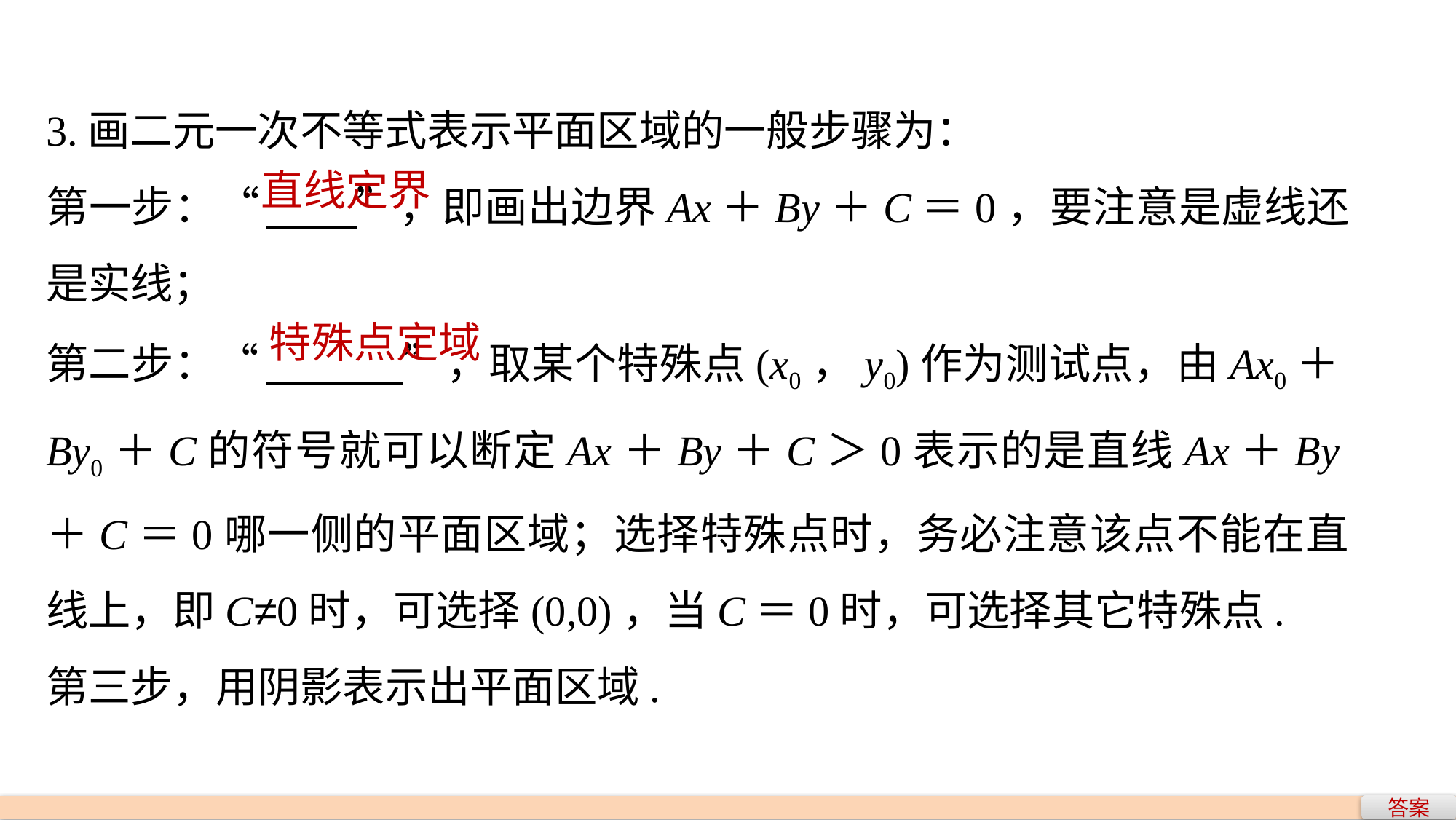

3.画二元一次不等式表示平面区域的一般步骤为：
第一步：“	         ”，即画出边界Ax＋By＋C＝0，要注意是虚线还是实线；
第二步：“	              ”，取某个特殊点(x0，y0)作为测试点，由Ax0＋By0＋C的符号就可以断定Ax＋By＋C＞0表示的是直线Ax＋By＋C＝0哪一侧的平面区域；选择特殊点时，务必注意该点不能在直线上，即C≠0时，可选择(0,0)，当C＝0时，可选择其它特殊点.
第三步，用阴影表示出平面区域.
直线定界
特殊点定域
答案